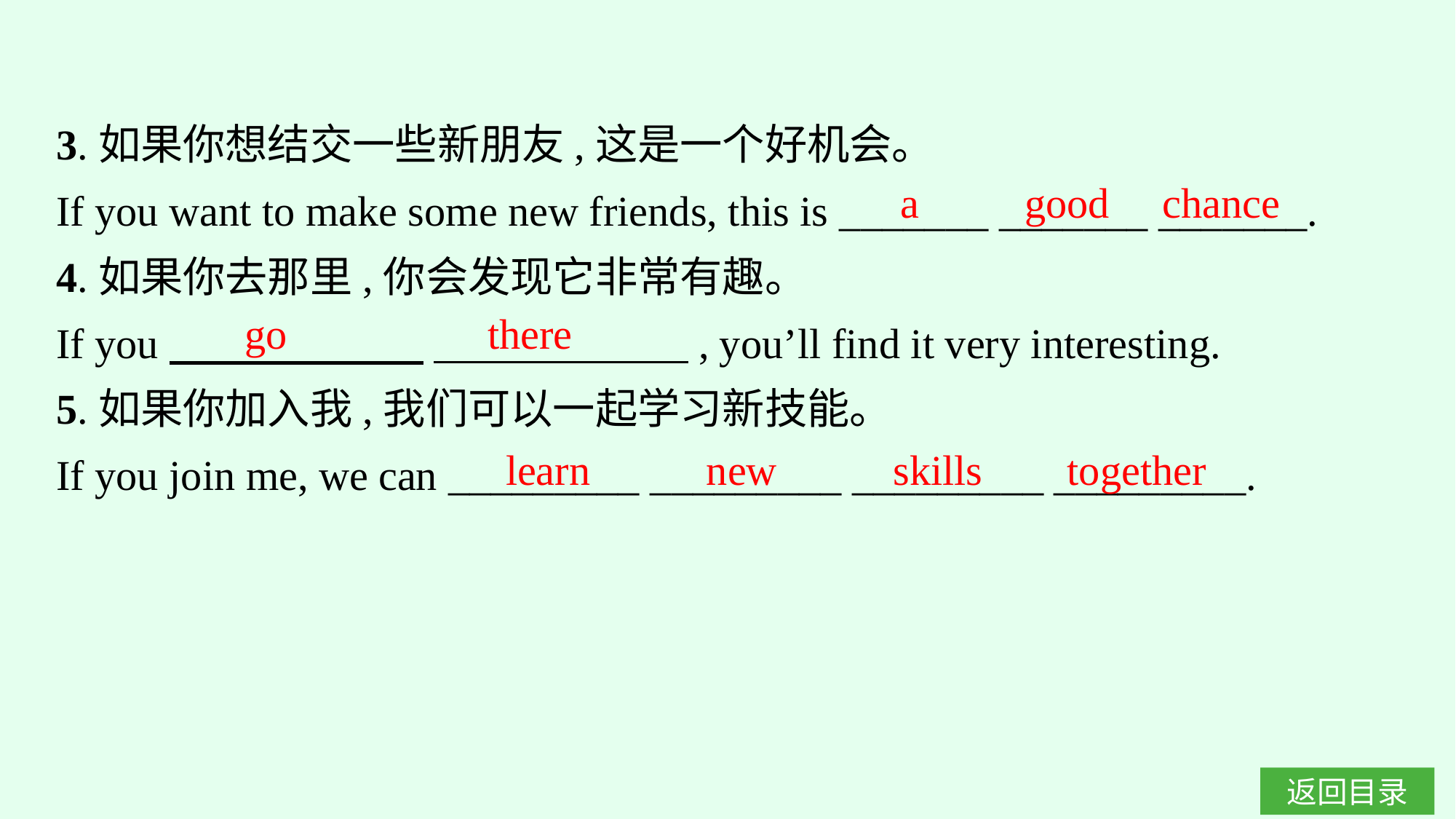

3.如果你想结交一些新朋友,这是一个好机会。
If you want to make some new friends, this is _______ _______ _______.
4.如果你去那里,你会发现它非常有趣。
If you　　　　　　 　　　　　　, you’ll find it very interesting.
5.如果你加入我,我们可以一起学习新技能。
If you join me, we can _________ _________ _________ _________.
a          good     chance
go                   there
learn           new           skills        together